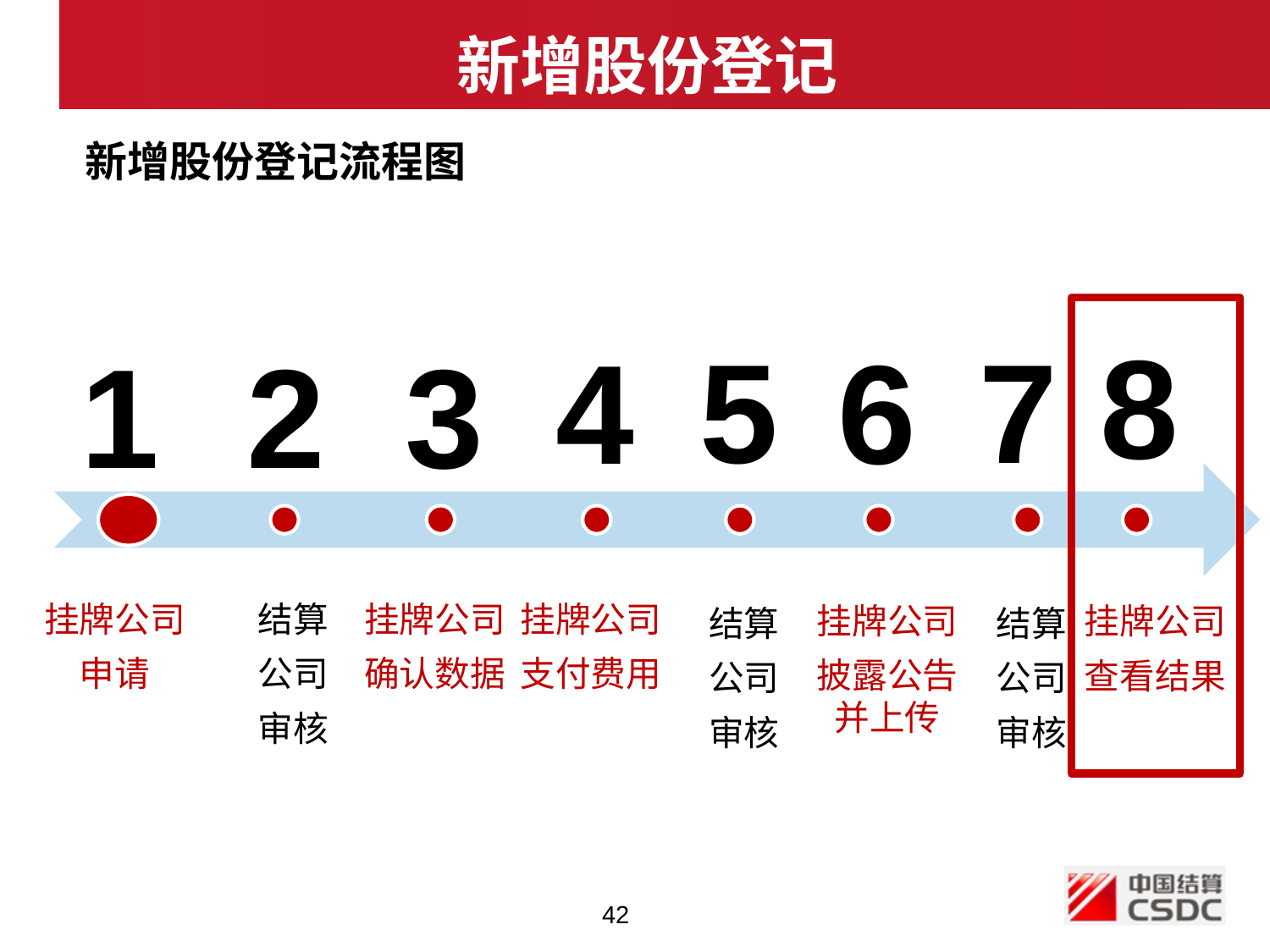

新增股份登记
新增股份登记流程图

8
5
7
4
6
1
2
3

挂牌公司
申请
结算
公司
审核
挂牌公司
确认数据
挂牌公司
支付费用
挂牌公司
披露公告并上传
挂牌公司
查看结果
结算
公司
审核
结算
公司
审核

42